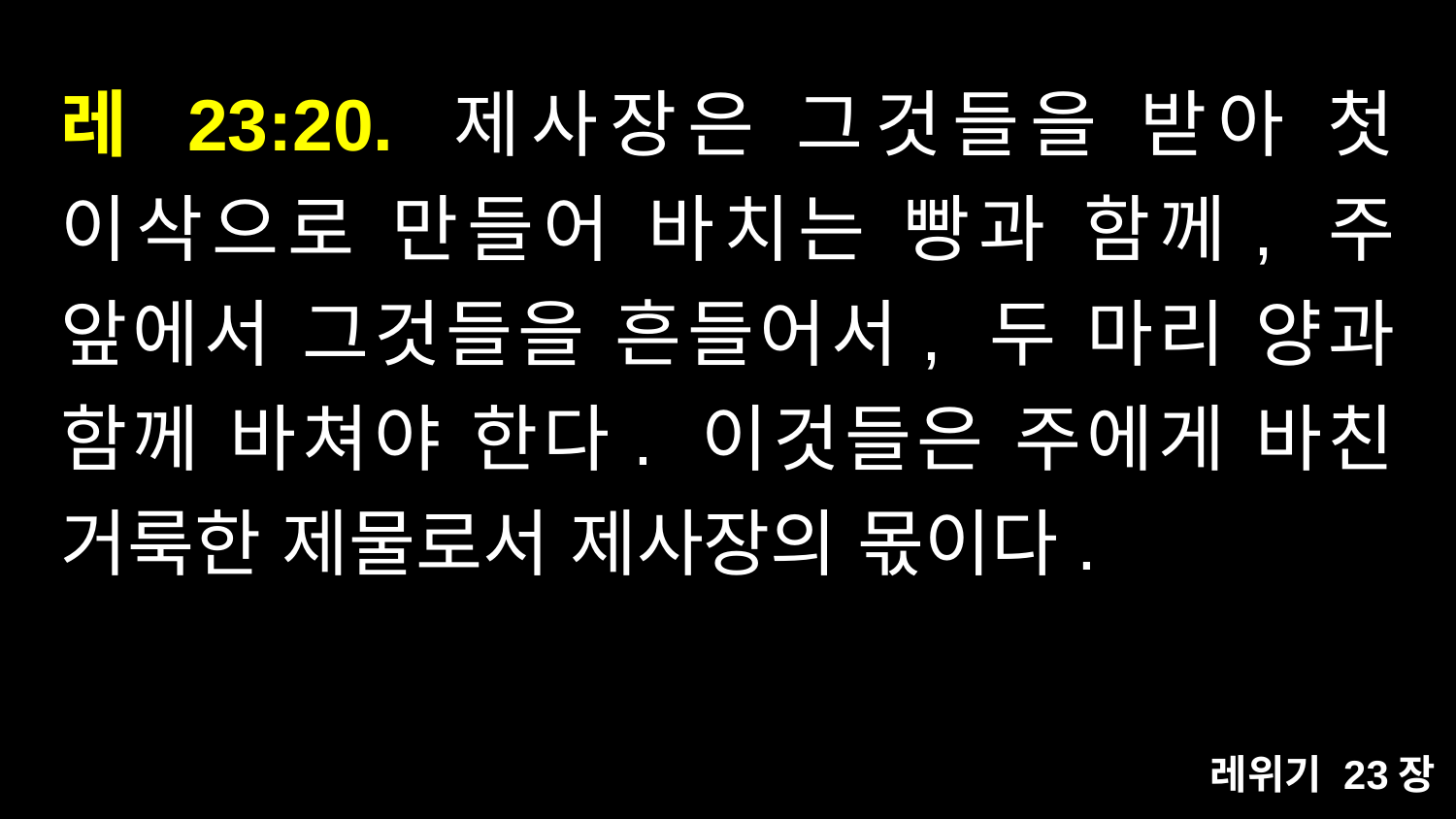

# 레 23:20. 제사장은 그것들을 받아 첫 이삭으로 만들어 바치는 빵과 함께, 주 앞에서 그것들을 흔들어서, 두 마리 양과 함께 바쳐야 한다. 이것들은 주에게 바친 거룩한 제물로서 제사장의 몫이다.
레위기 23장